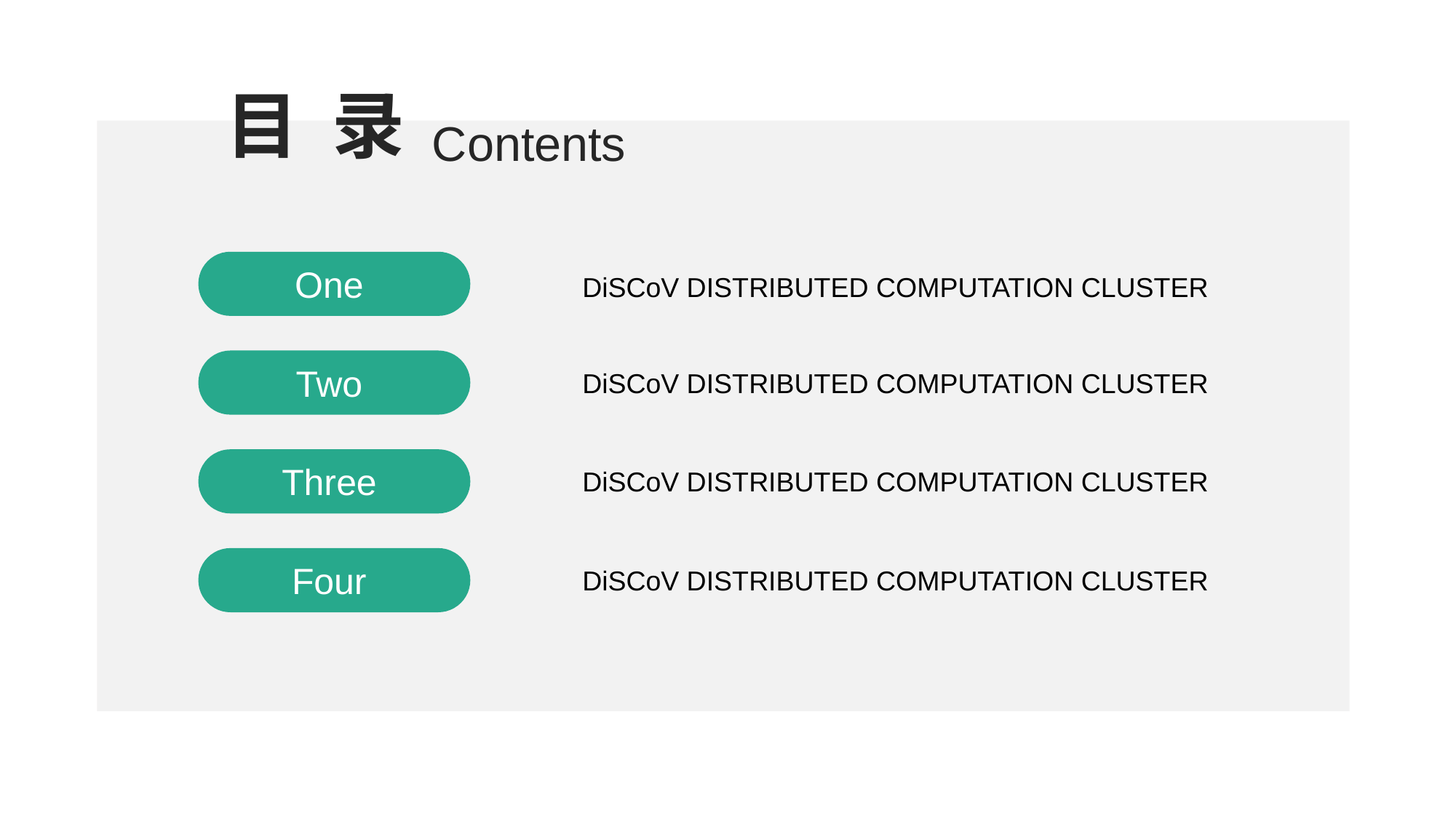

# 目  录
Contents

One
DiSCoV DISTRIBUTED COMPUTATION CLUSTER

Two
DiSCoV DISTRIBUTED COMPUTATION CLUSTER

Three
DiSCoV DISTRIBUTED COMPUTATION CLUSTER

Four
DiSCoV DISTRIBUTED COMPUTATION CLUSTER